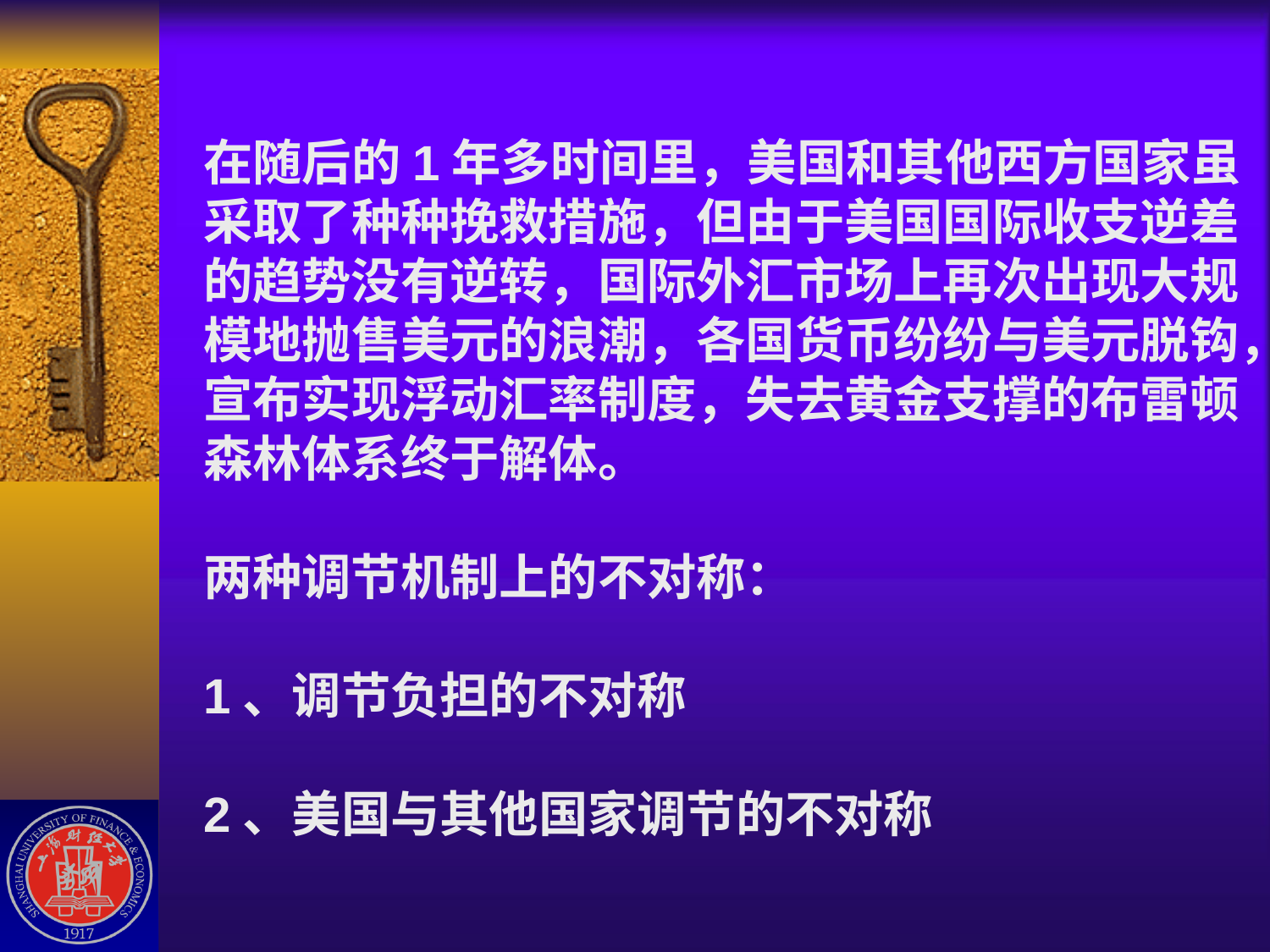

# 在随后的1年多时间里，美国和其他西方国家虽采取了种种挽救措施，但由于美国国际收支逆差的趋势没有逆转，国际外汇市场上再次出现大规模地抛售美元的浪潮，各国货币纷纷与美元脱钩，宣布实现浮动汇率制度，失去黄金支撑的布雷顿森林体系终于解体。 两种调节机制上的不对称： 1、调节负担的不对称 2、美国与其他国家调节的不对称